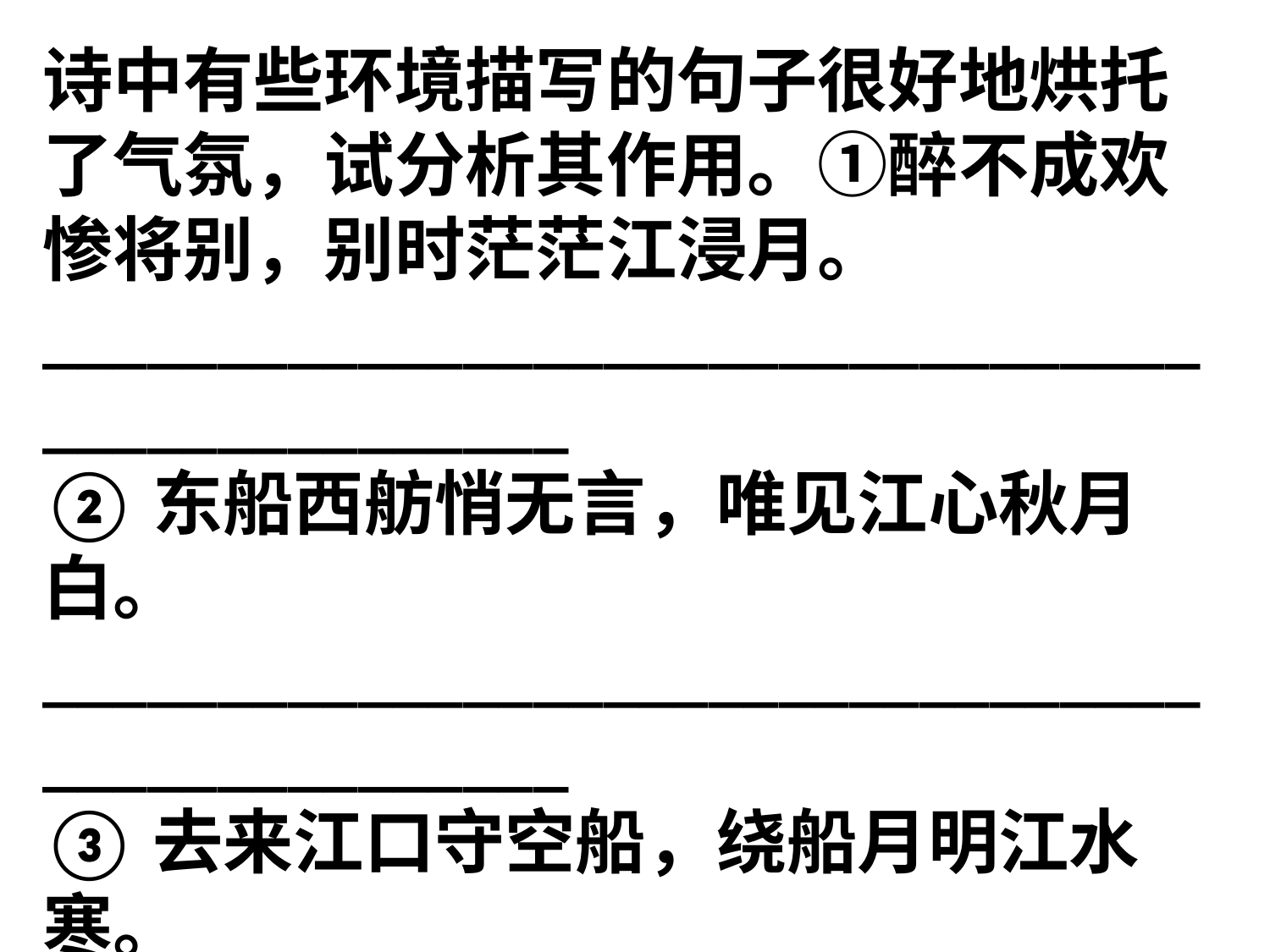

诗中有些环境描写的句子很好地烘托了气氛，试分析其作用。①醉不成欢惨将别，别时茫茫江浸月。
________________________________________________
②东船西舫悄无言，唯见江心秋月白。
________________________________________________
③去来江口守空船，绕船月明江水寒。
________________________________________________